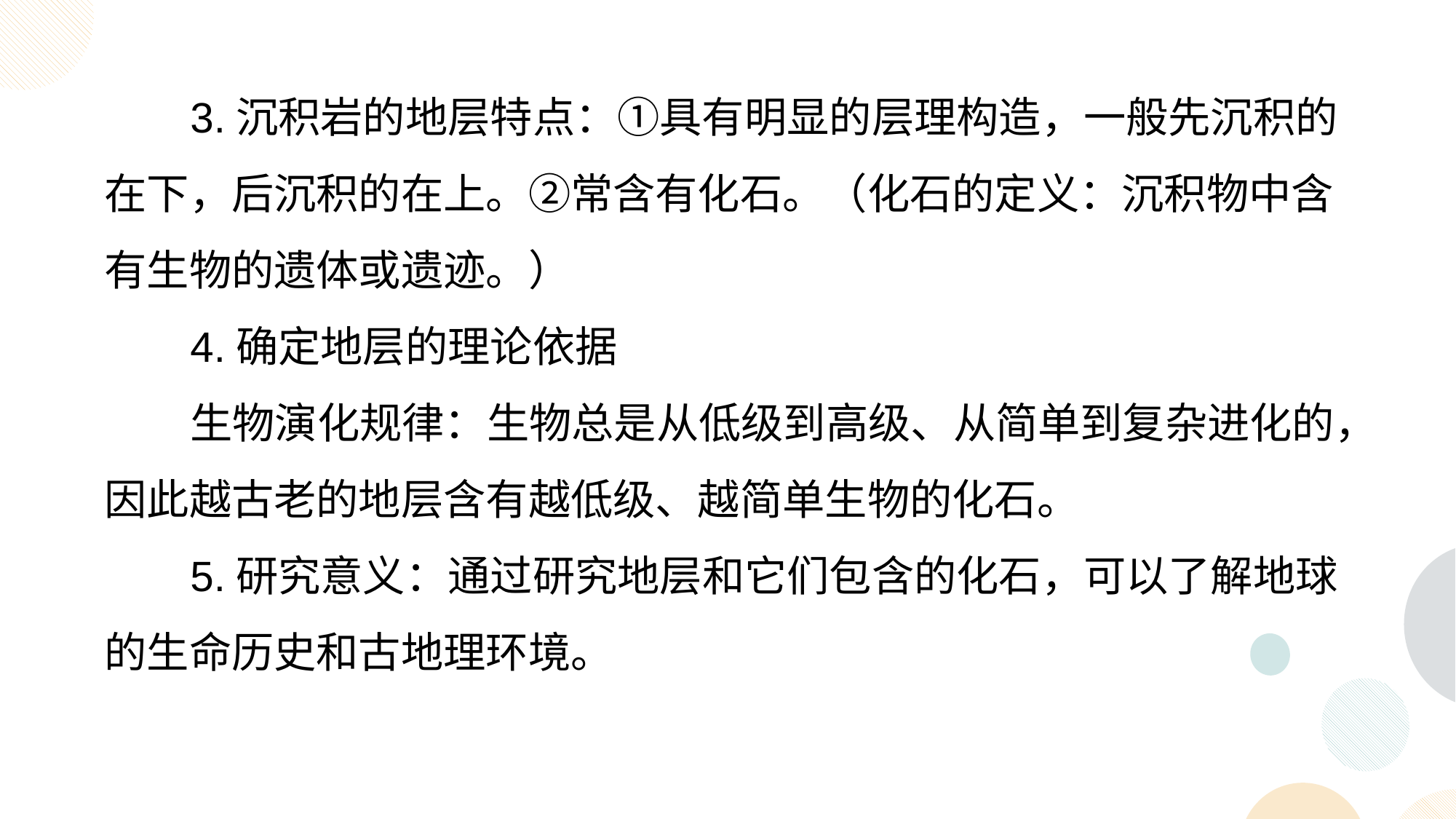

3.沉积岩的地层特点：①具有明显的层理构造，一般先沉积的在下，后沉积的在上。②常含有化石。（化石的定义：沉积物中含有生物的遗体或遗迹。）
4.确定地层的理论依据
生物演化规律：生物总是从低级到高级、从简单到复杂进化的，因此越古老的地层含有越低级、越简单生物的化石。
5.研究意义：通过研究地层和它们包含的化石，可以了解地球的生命历史和古地理环境。